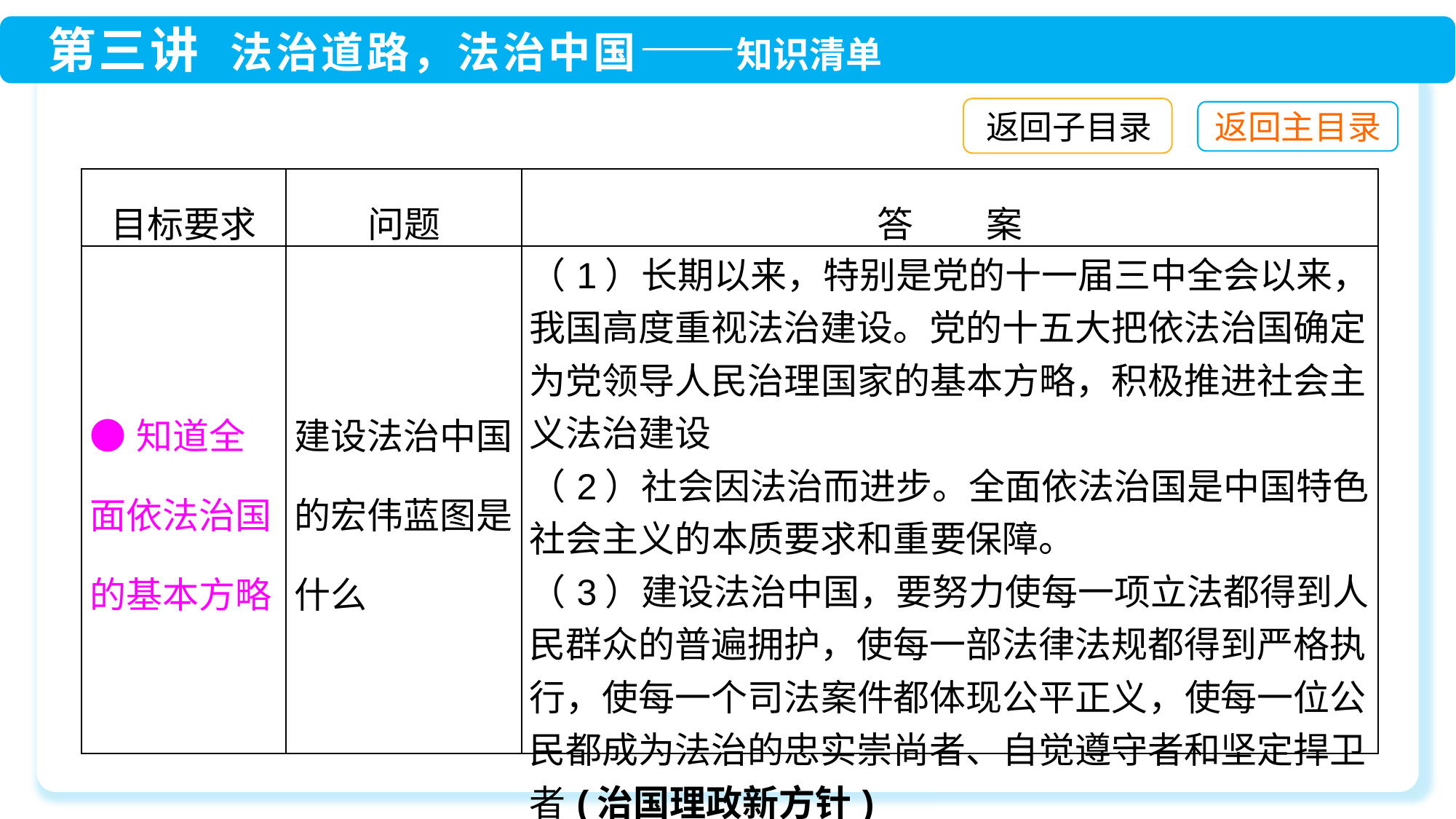

返回子目录
| 目标要求 | 问题 | 答　　案 |
| --- | --- | --- |
| ●知道全面依法治国的基本方略 | 建设法治中国的宏伟蓝图是什么 | （1）长期以来，特别是党的十一届三中全会以来，我国高度重视法治建设。党的十五大把依法治国确定为党领导人民治理国家的基本方略，积极推进社会主义法治建设 （2）社会因法治而进步。全面依法治国是中国特色社会主义的本质要求和重要保障。 （3）建设法治中国，要努力使每一项立法都得到人民群众的普遍拥护，使每一部法律法规都得到严格执行，使每一个司法案件都体现公平正义，使每一位公民都成为法治的忠实崇尚者、自觉遵守者和坚定捍卫者(治国理政新方针) |